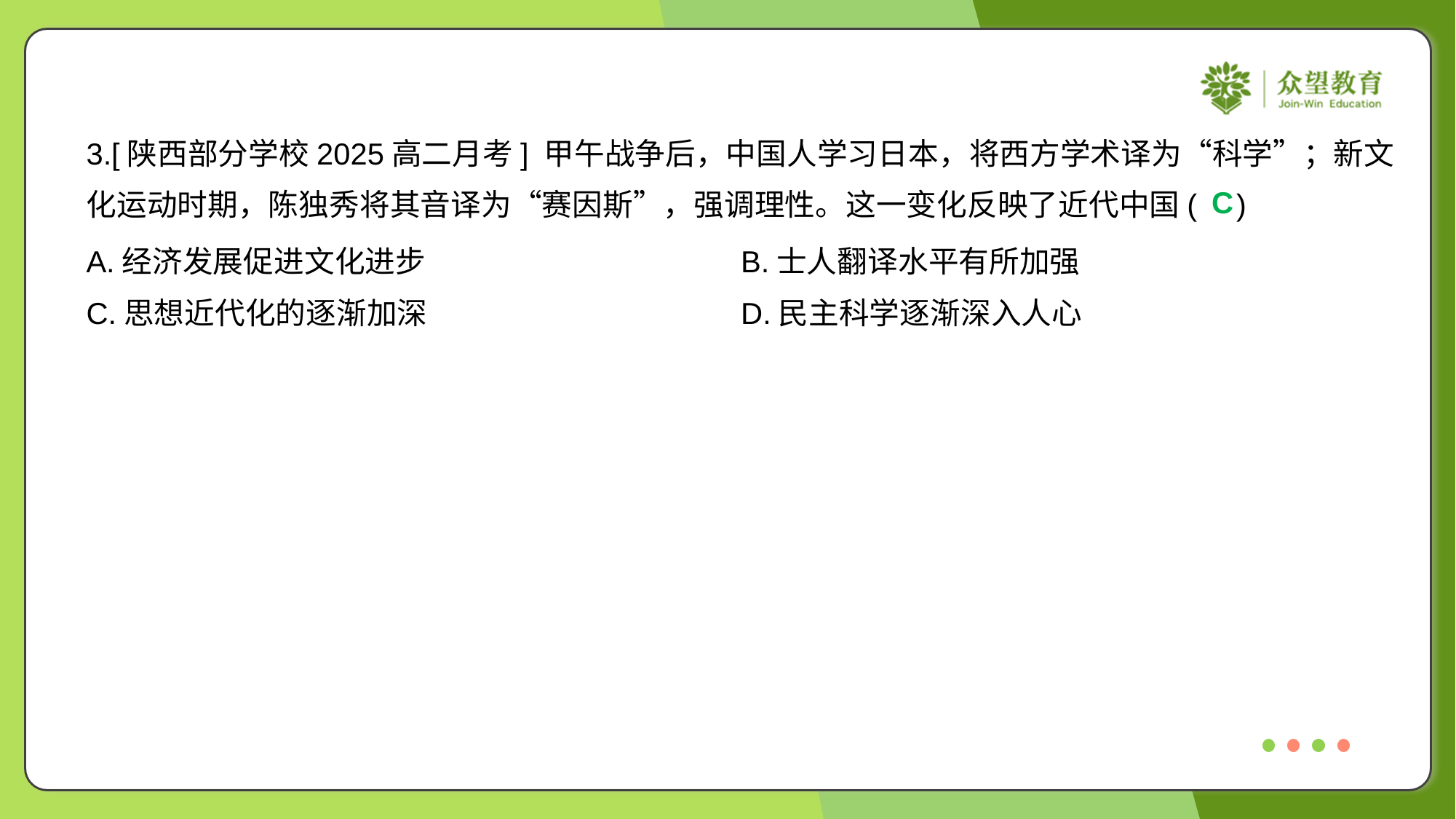

3.[陕西部分学校2025高二月考] 甲午战争后，中国人学习日本，将西方学术译为“科学”；新文
化运动时期，陈独秀将其音译为“赛因斯”，强调理性。这一变化反映了近代中国(     )
C
A.经济发展促进文化进步	B.士人翻译水平有所加强
C.思想近代化的逐渐加深	D.民主科学逐渐深入人心